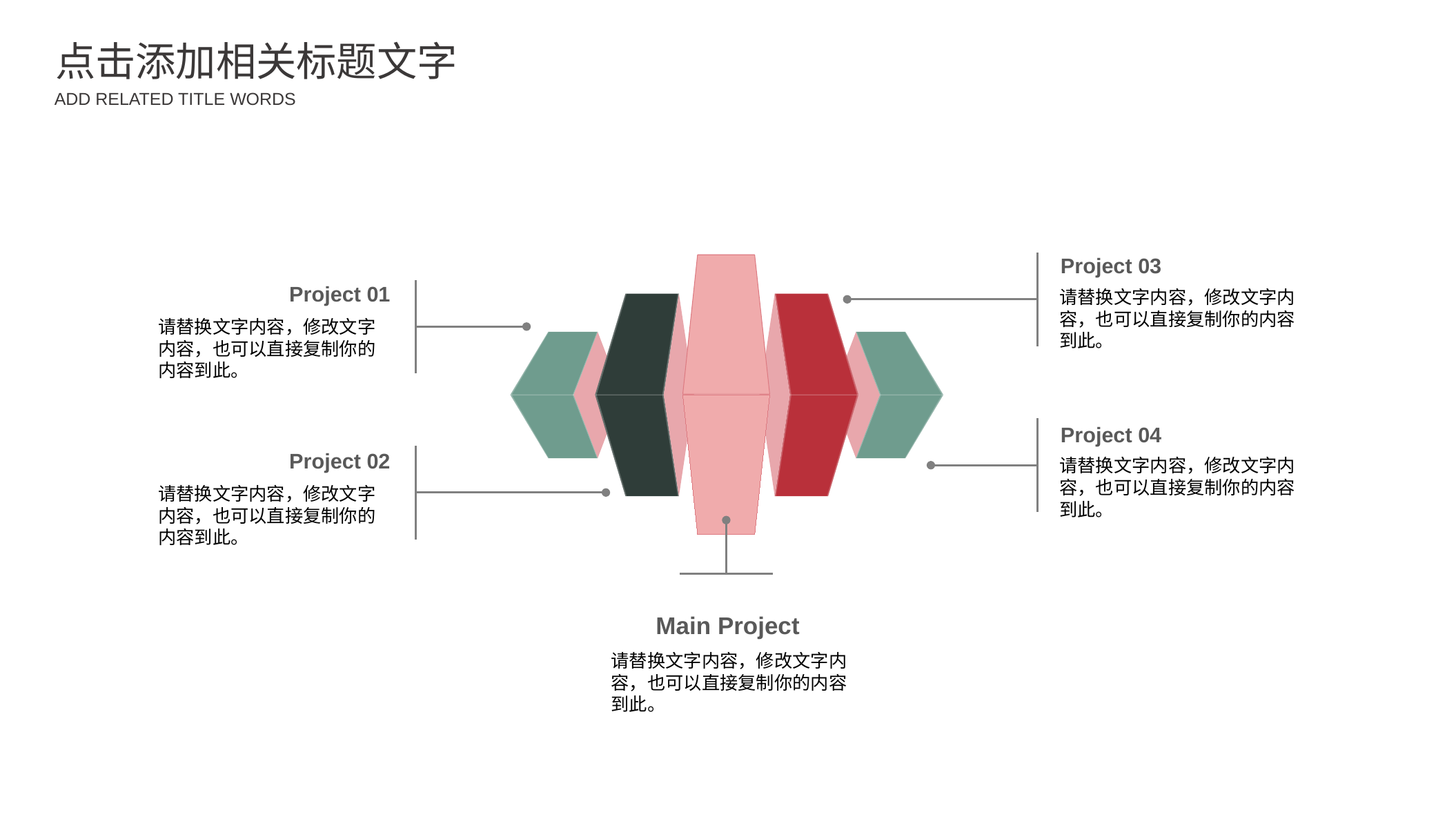

点击添加相关标题文字
ADD RELATED TITLE WORDS
Project 03
请替换文字内容，修改文字内容，也可以直接复制你的内容到此。

Project 01
请替换文字内容，修改文字内容，也可以直接复制你的内容到此。

Project 04
请替换文字内容，修改文字内容，也可以直接复制你的内容到此。

Project 02
请替换文字内容，修改文字内容，也可以直接复制你的内容到此。

Main Project
请替换文字内容，修改文字内容，也可以直接复制你的内容到此。